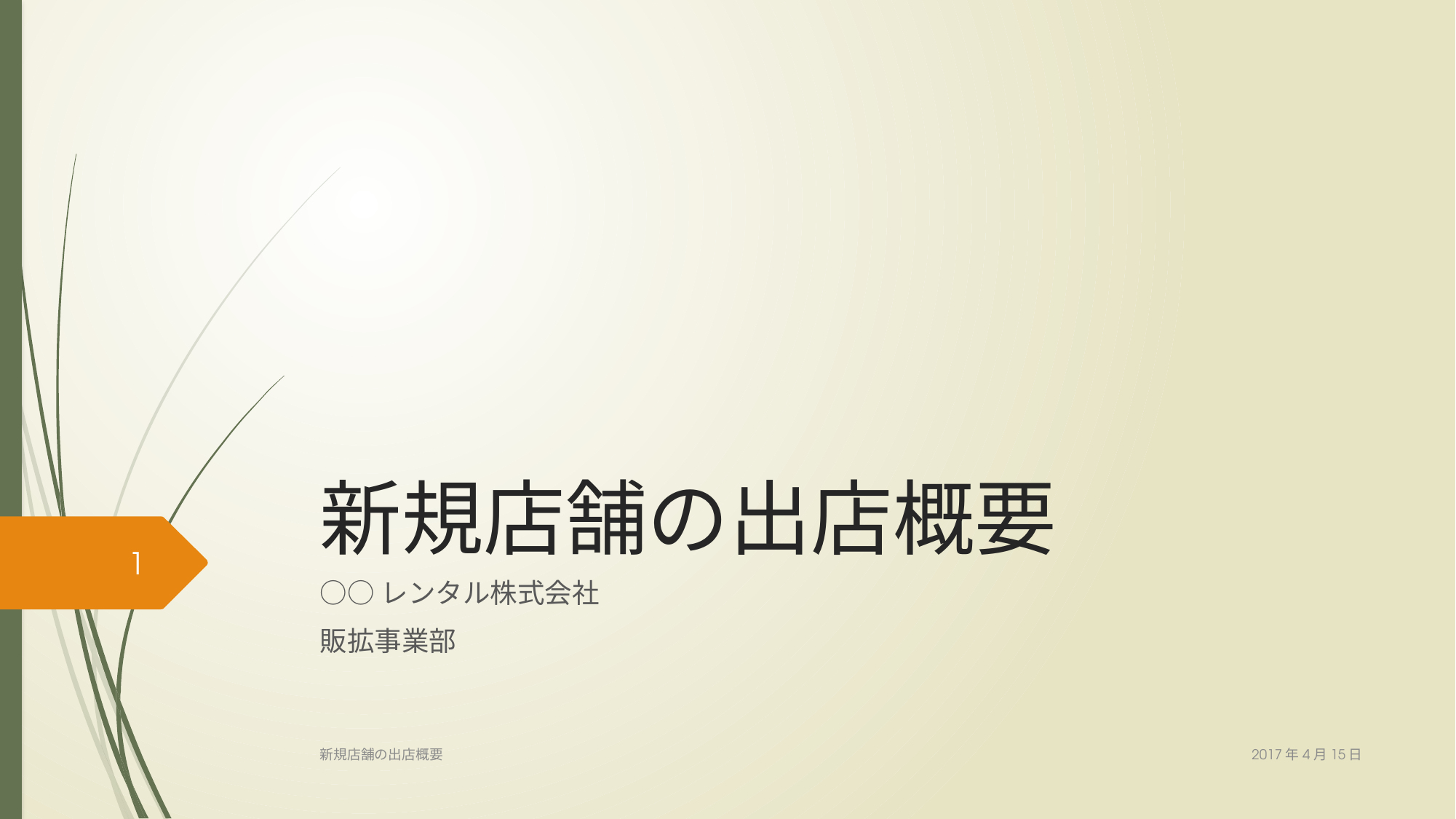

# 新規店舗の出店概要
1
○○レンタル株式会社
販拡事業部
2017年4月15日
新規店舗の出店概要